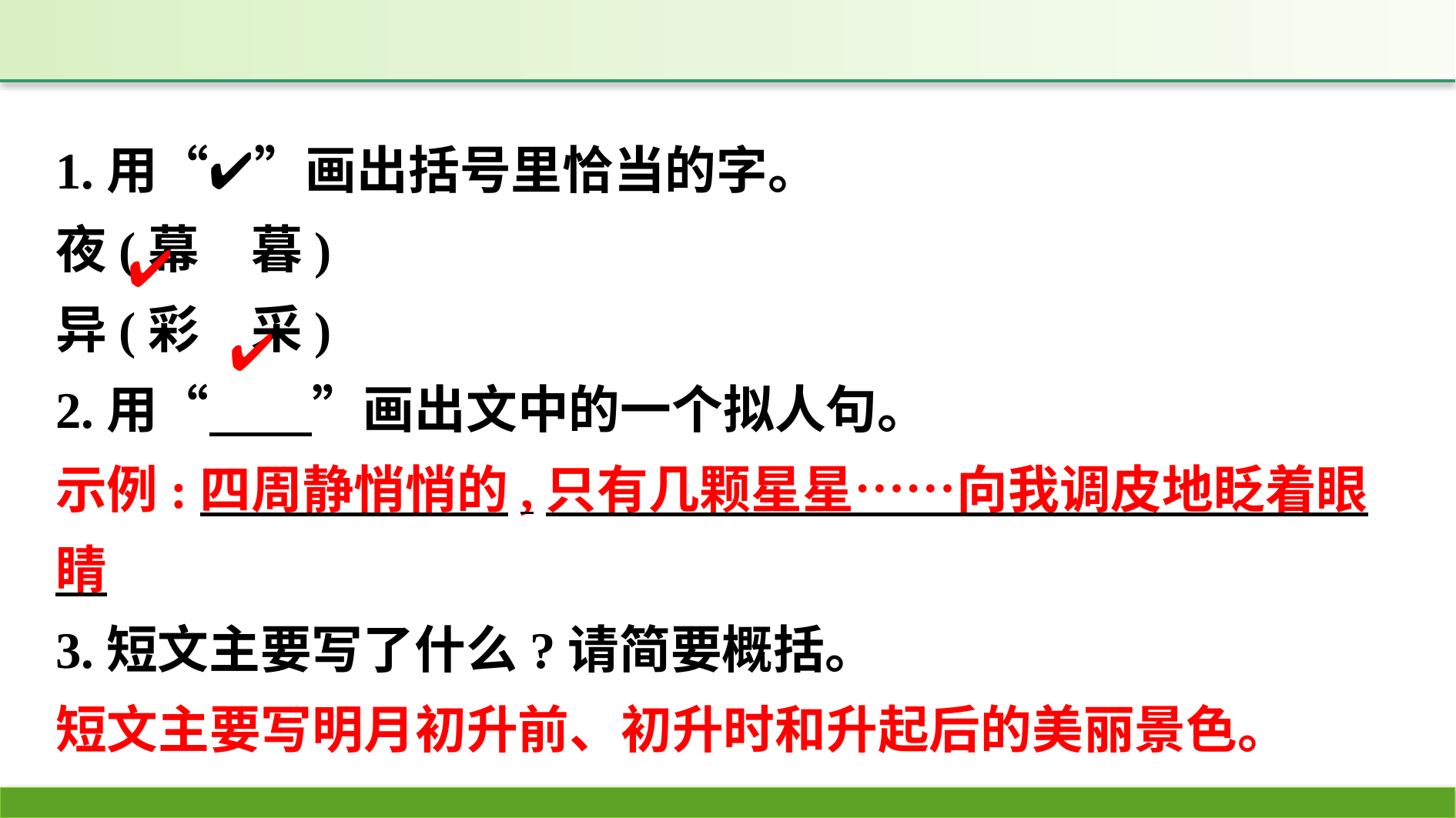

1.用“✔”画出括号里恰当的字。
夜(幕　暮)
异(彩　采)
2.用“　　”画出文中的一个拟人句。
示例:四周静悄悄的,只有几颗星星……向我调皮地眨着眼睛
3.短文主要写了什么?请简要概括。
短文主要写明月初升前、初升时和升起后的美丽景色。
✔
✔